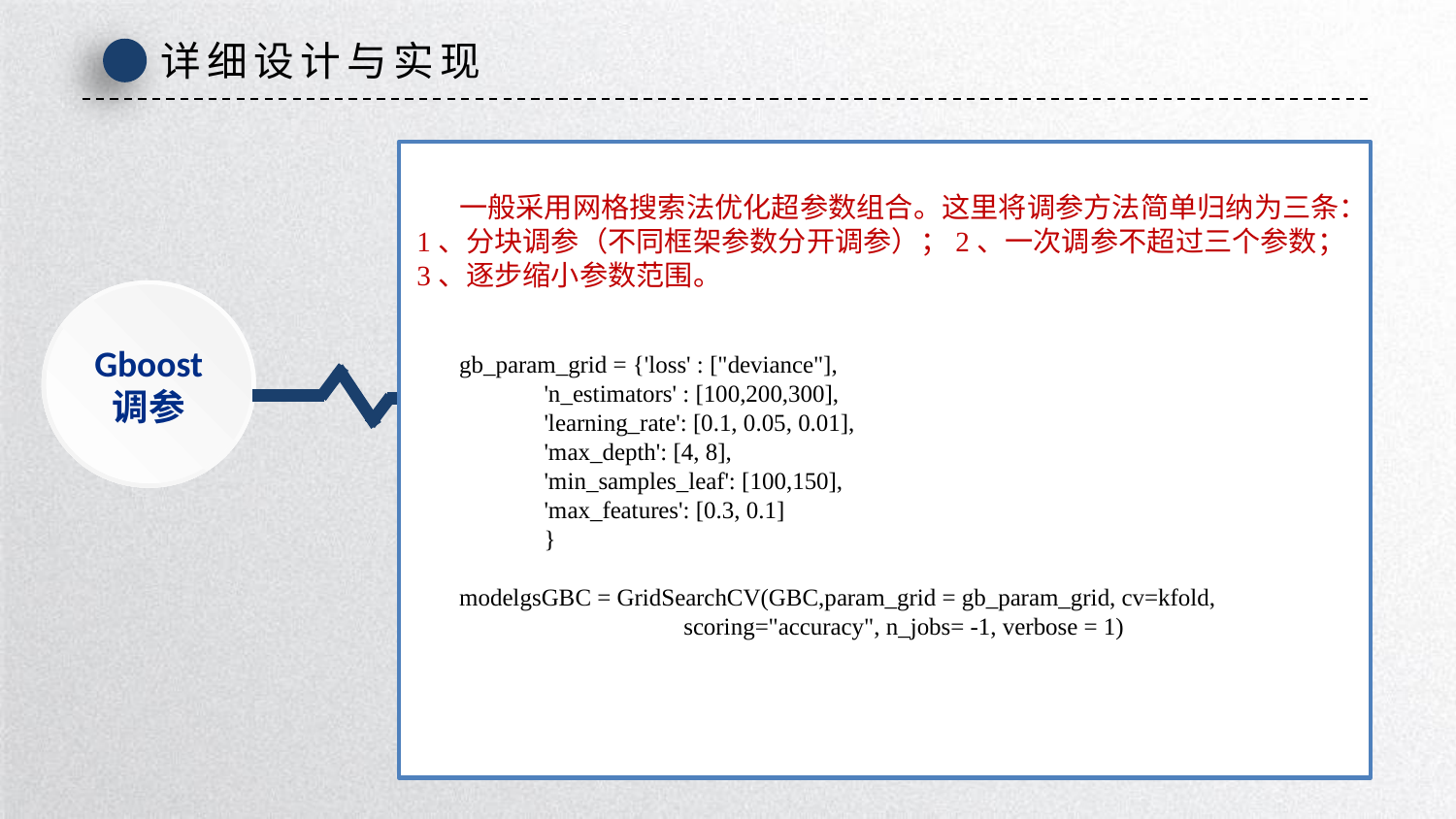

详细设计与实现

一般采用网格搜索法优化超参数组合。这里将调参方法简单归纳为三条：1、分块调参（不同框架参数分开调参）；2、一次调参不超过三个参数；3、逐步缩小参数范围。

gb_param_grid = {'loss' : ["deviance"],
              'n_estimators' : [100,200,300],
              'learning_rate': [0.1, 0.05, 0.01],
              'max_depth': [4, 8],
              'min_samples_leaf': [100,150],
              'max_features': [0.3, 0.1]
              }

modelgsGBC = GridSearchCV(GBC,param_grid = gb_param_grid, cv=kfold,
                                     scoring="accuracy", n_jobs= -1, verbose = 1)

Gboost
调参